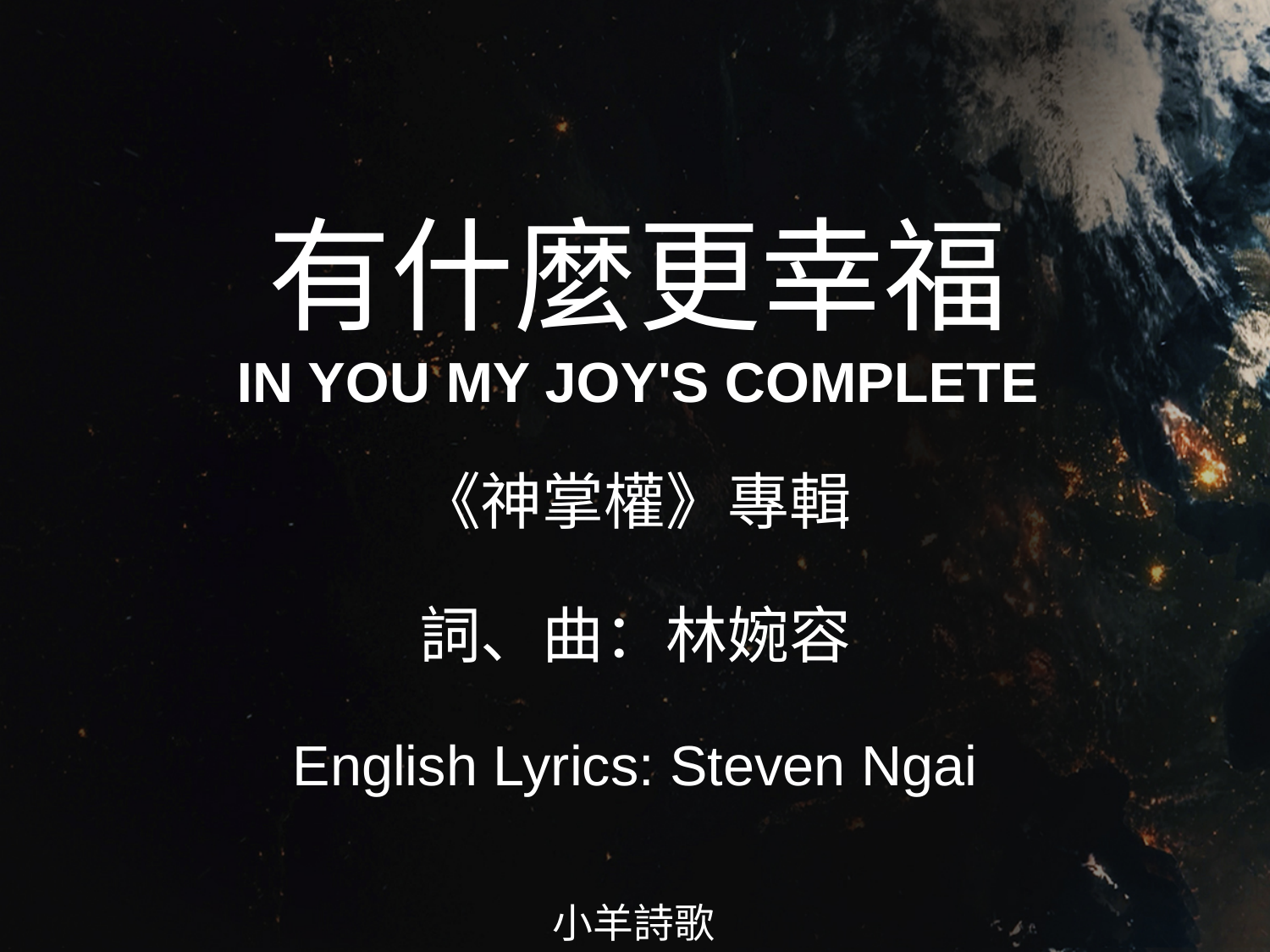

有什麼更幸福
IN YOU MY JOY'S COMPLETE

# 《神掌權》專輯 詞、曲：林婉容 English Lyrics: Steven Ngai
小羊詩歌